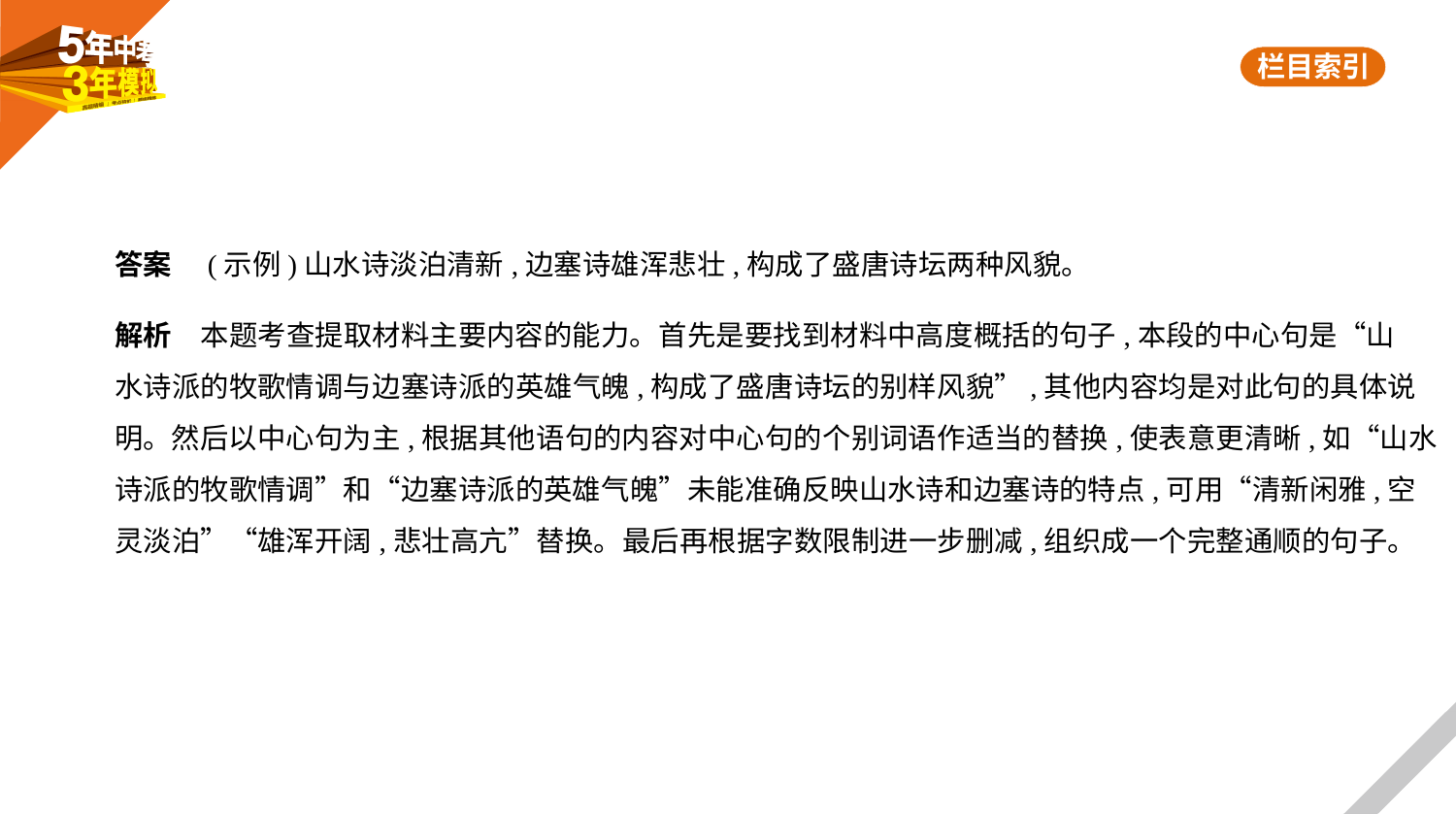

答案　(示例)山水诗淡泊清新,边塞诗雄浑悲壮,构成了盛唐诗坛两种风貌。
解析　本题考查提取材料主要内容的能力。首先是要找到材料中高度概括的句子,本段的中心句是“山
水诗派的牧歌情调与边塞诗派的英雄气魄,构成了盛唐诗坛的别样风貌”,其他内容均是对此句的具体说
明。然后以中心句为主,根据其他语句的内容对中心句的个别词语作适当的替换,使表意更清晰,如“山水
诗派的牧歌情调”和“边塞诗派的英雄气魄”未能准确反映山水诗和边塞诗的特点,可用“清新闲雅,空
灵淡泊”“雄浑开阔,悲壮高亢”替换。最后再根据字数限制进一步删减,组织成一个完整通顺的句子。